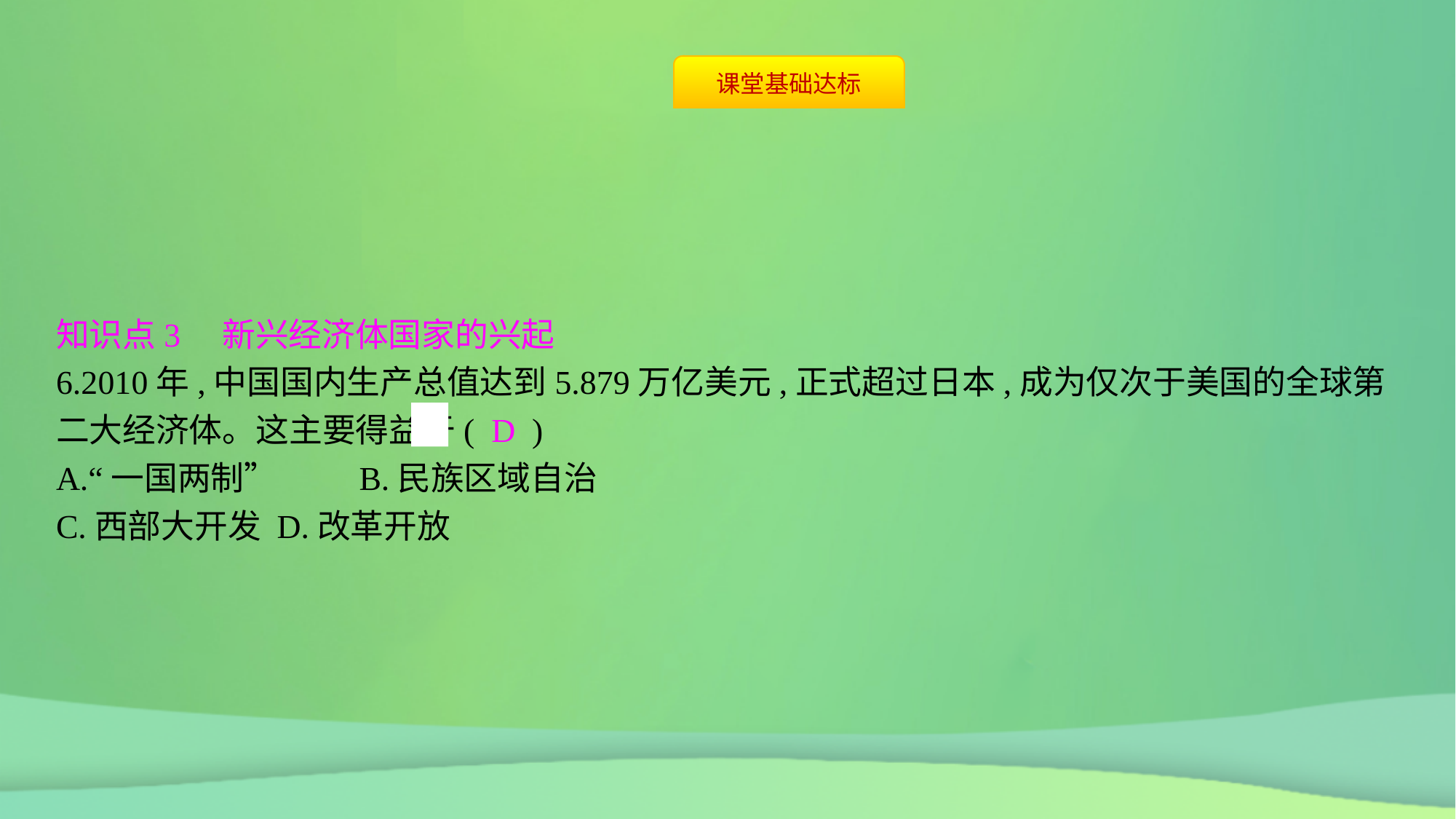

知识点3　新兴经济体国家的兴起
6.2010年,中国国内生产总值达到5.879万亿美元,正式超过日本,成为仅次于美国的全球第二大经济体。这主要得益于(  D  )
A.“一国两制”	B.民族区域自治
C.西部大开发	D.改革开放